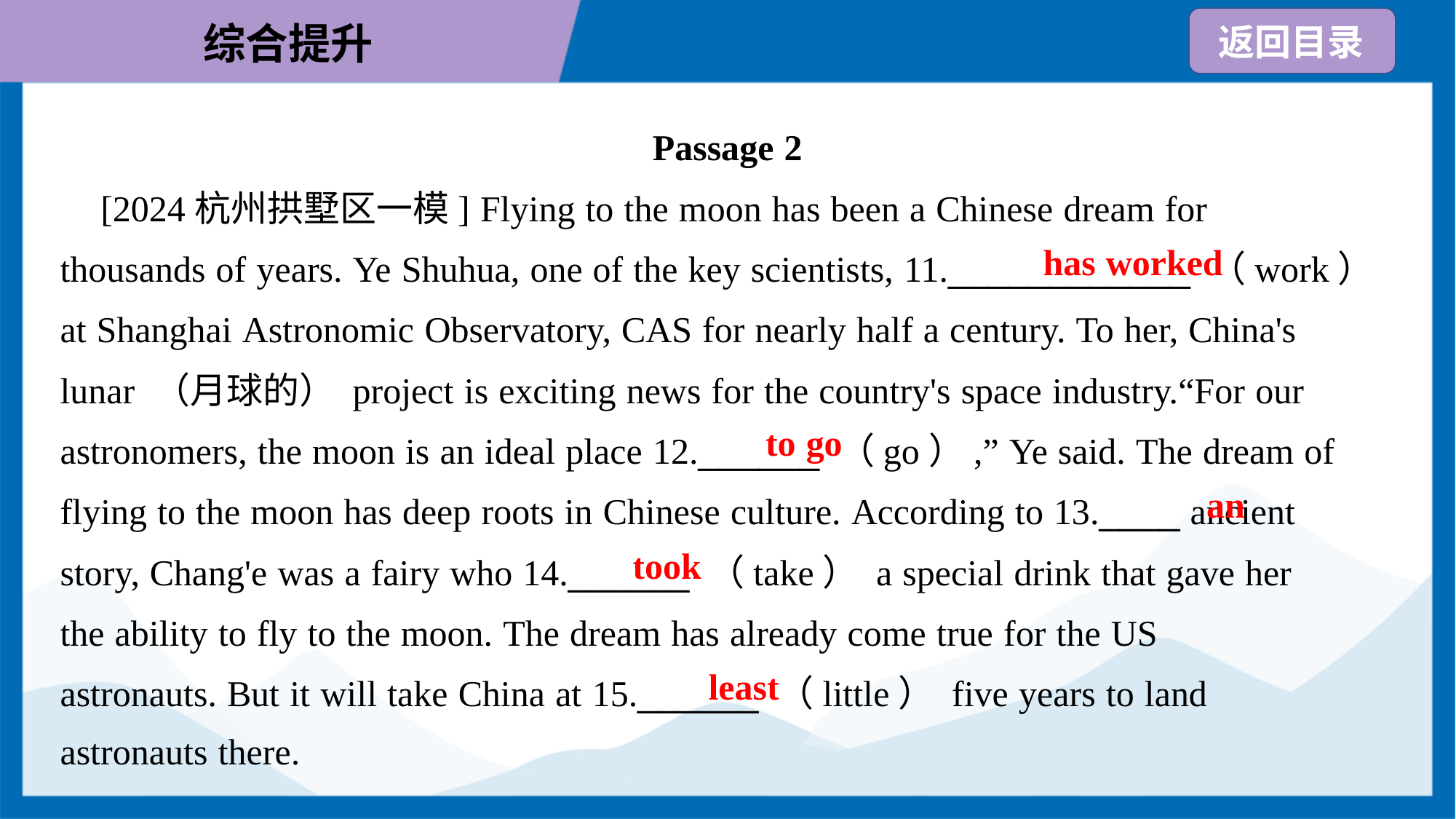

Passage 2
    [2024杭州拱墅区一模] Flying to the moon has been a Chinese dream for
thousands of years. Ye Shuhua, one of the key scientists, 11.____________ （work）
at Shanghai Astronomic Observatory, CAS for nearly half a century. To her, China's
lunar （月球的） project is exciting news for the country's space industry.“For our
astronomers, the moon is an ideal place 12.______ （go）,” Ye said. The dream of
flying to the moon has deep roots in Chinese culture. According to 13.____ ancient
story, Chang'e was a fairy who 14.______ （take） a special drink that gave her
the ability to fly to the moon. The dream has already come true for the US
astronauts. But it will take China at 15.______ （little） five years to land
astronauts there.
has worked
to go
an
took
least